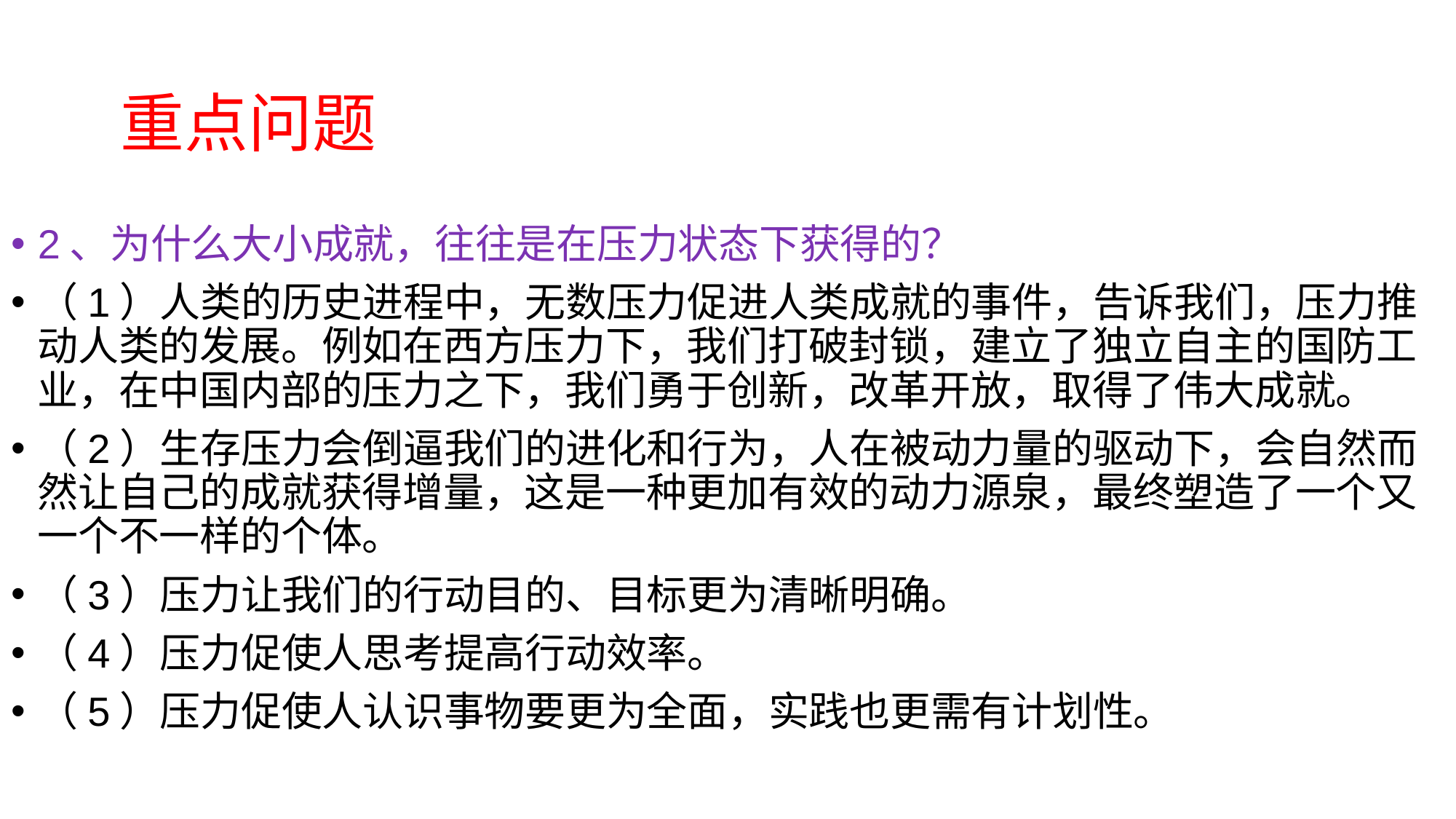

# 重点问题
2、为什么大小成就，往往是在压力状态下获得的？
（1）人类的历史进程中，无数压力促进人类成就的事件，告诉我们，压力推动人类的发展。例如在西方压力下，我们打破封锁，建立了独立自主的国防工业，在中国内部的压力之下，我们勇于创新，改革开放，取得了伟大成就。
（2）生存压力会倒逼我们的进化和行为，人在被动力量的驱动下，会自然而然让自己的成就获得增量，这是一种更加有效的动力源泉，最终塑造了一个又一个不一样的个体。
（3）压力让我们的行动目的、目标更为清晰明确。
（4）压力促使人思考提高行动效率。
（5）压力促使人认识事物要更为全面，实践也更需有计划性。